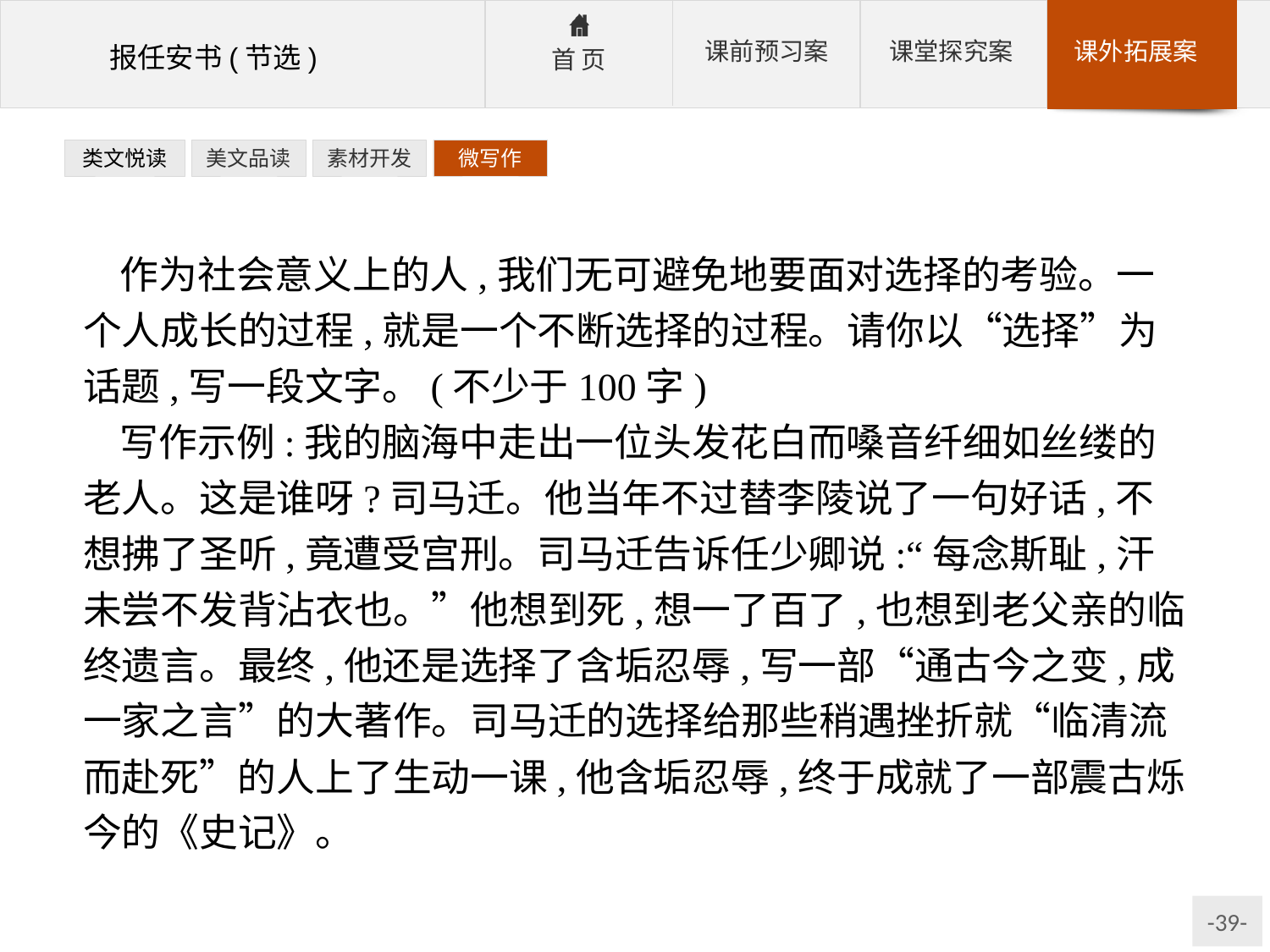

类文悦读
美文品读
素材开发
微写作
作为社会意义上的人,我们无可避免地要面对选择的考验。一个人成长的过程,就是一个不断选择的过程。请你以“选择”为话题,写一段文字。(不少于100字)
写作示例:我的脑海中走出一位头发花白而嗓音纤细如丝缕的老人。这是谁呀?司马迁。他当年不过替李陵说了一句好话,不想拂了圣听,竟遭受宫刑。司马迁告诉任少卿说:“每念斯耻,汗未尝不发背沾衣也。”他想到死,想一了百了,也想到老父亲的临终遗言。最终,他还是选择了含垢忍辱,写一部“通古今之变,成一家之言”的大著作。司马迁的选择给那些稍遇挫折就“临清流而赴死”的人上了生动一课,他含垢忍辱,终于成就了一部震古烁今的《史记》。